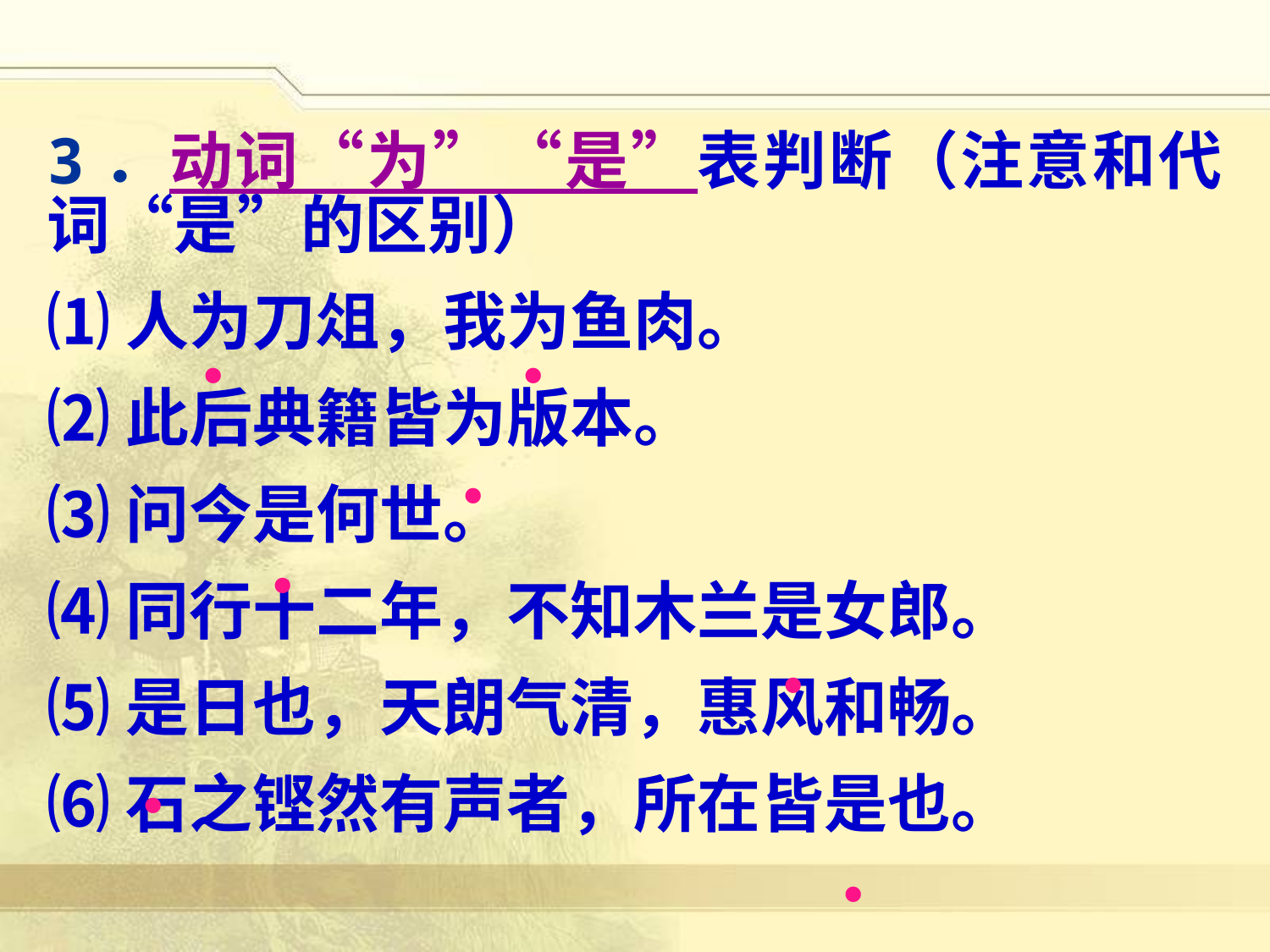

3．动词“为”“是”表判断（注意和代词“是”的区别）
⑴人为刀俎，我为鱼肉。
⑵此后典籍皆为版本。
⑶问今是何世。
⑷同行十二年，不知木兰是女郎。
⑸是日也，天朗气清，惠风和畅。
⑹石之铿然有声者，所在皆是也。
·
·
·
·
·
·
·